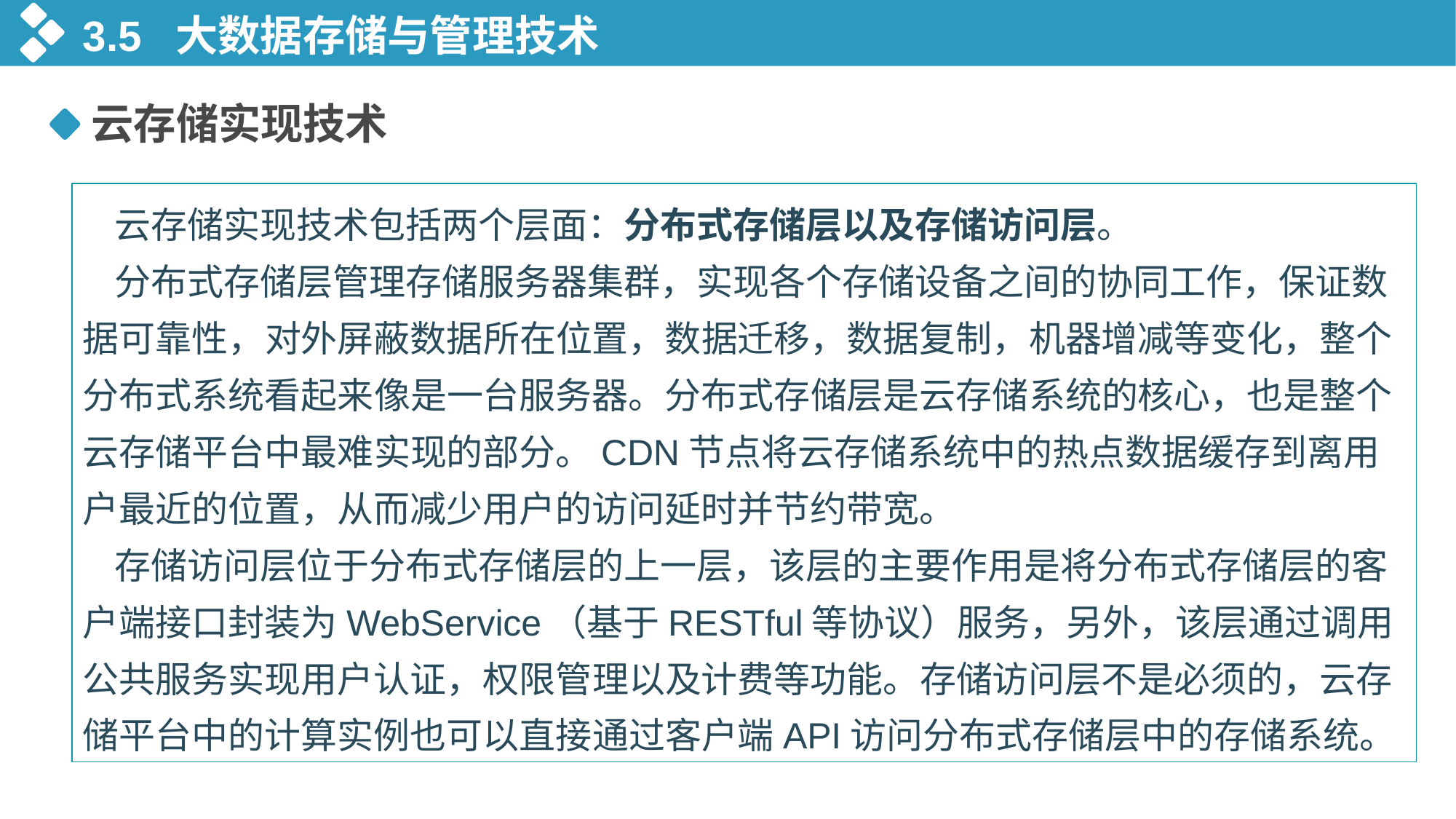

3.5  大数据存储与管理技术
云存储实现技术

云存储实现技术包括两个层面：分布式存储层以及存储访问层。
分布式存储层管理存储服务器集群，实现各个存储设备之间的协同工作，保证数据可靠性，对外屏蔽数据所在位置，数据迁移，数据复制，机器增减等变化，整个分布式系统看起来像是一台服务器。分布式存储层是云存储系统的核心，也是整个云存储平台中最难实现的部分。CDN节点将云存储系统中的热点数据缓存到离用户最近的位置，从而减少用户的访问延时并节约带宽。
存储访问层位于分布式存储层的上一层，该层的主要作用是将分布式存储层的客户端接口封装为WebService（基于RESTful等协议）服务，另外，该层通过调用公共服务实现用户认证，权限管理以及计费等功能。存储访问层不是必须的，云存储平台中的计算实例也可以直接通过客户端API访问分布式存储层中的存储系统。